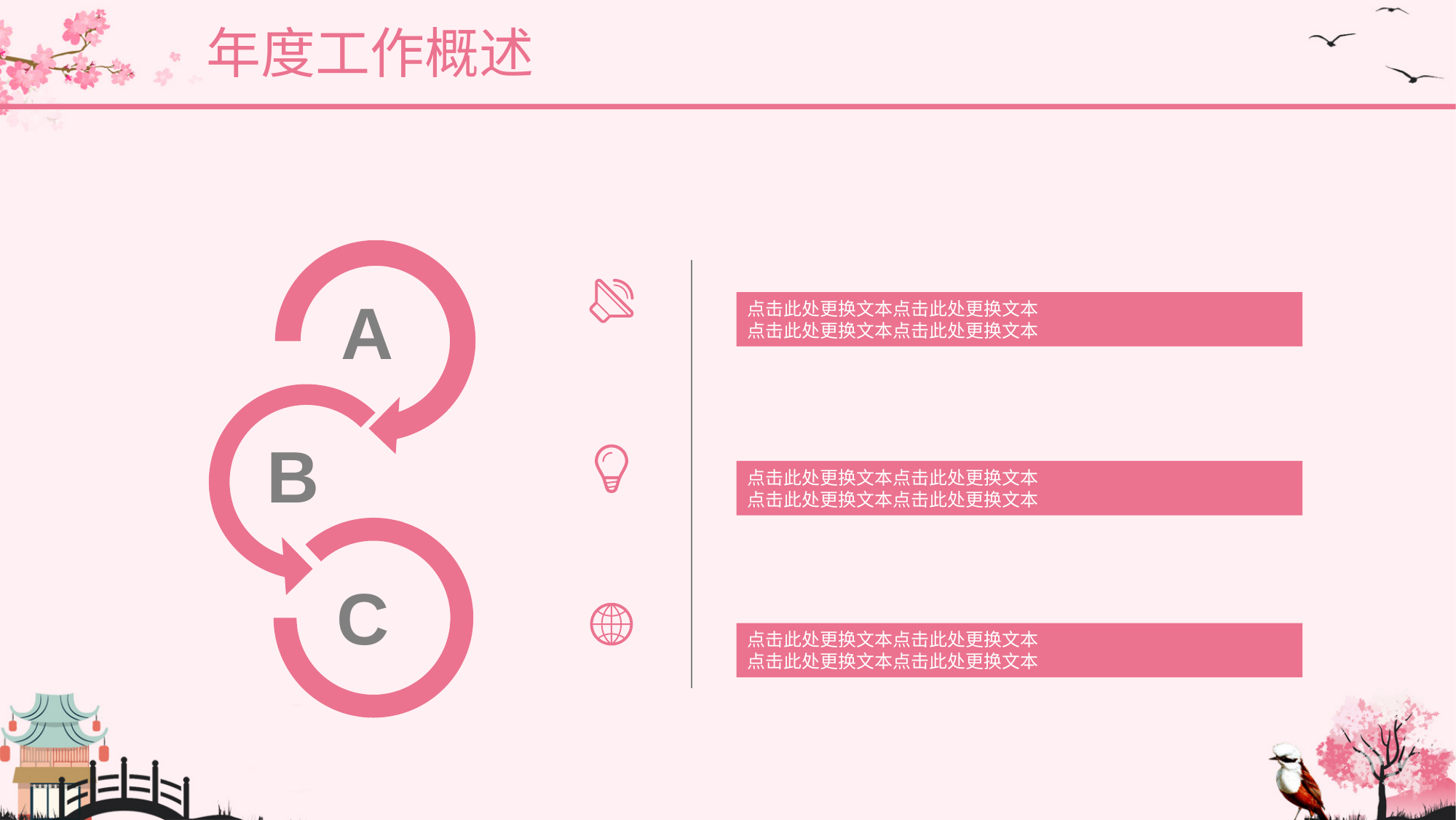

年度工作概述

A

B

C

点击此处更换文本点击此处更换文本
点击此处更换文本点击此处更换文本

点击此处更换文本点击此处更换文本
点击此处更换文本点击此处更换文本

点击此处更换文本点击此处更换文本
点击此处更换文本点击此处更换文本